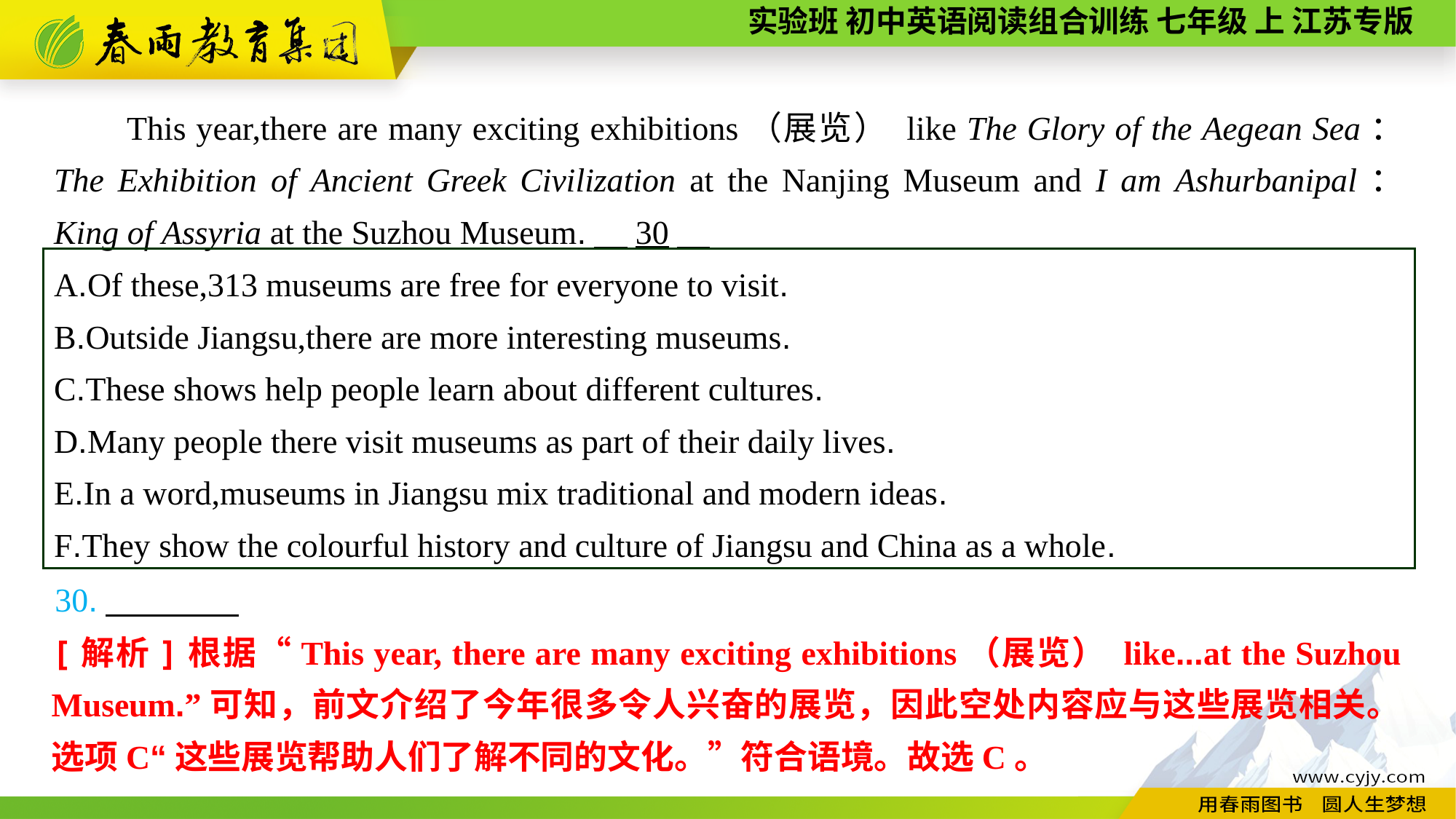

This year,there are many exciting exhibitions（展览） like The Glory of the Aegean Sea： The Exhibition of Ancient Greek Civilization at the Nanjing Museum and I am Ashurbanipal： King of Assyria at the Suzhou Museum.　30
A.Of these,313 museums are free for everyone to visit.
B.Outside Jiangsu,there are more interesting museums.
C.These shows help people learn about different cultures.
D.Many people there visit museums as part of their daily lives.
E.In a word,museums in Jiangsu mix traditional and modern ideas.
F.They show the colourful history and culture of Jiangsu and China as a whole.

30.
[解析]根据“This year, there are many exciting exhibitions（展览） like...at the Suzhou Museum.”可知，前文介绍了今年很多令人兴奋的展览，因此空处内容应与这些展览相关。选项C“这些展览帮助人们了解不同的文化。”符合语境。故选C。